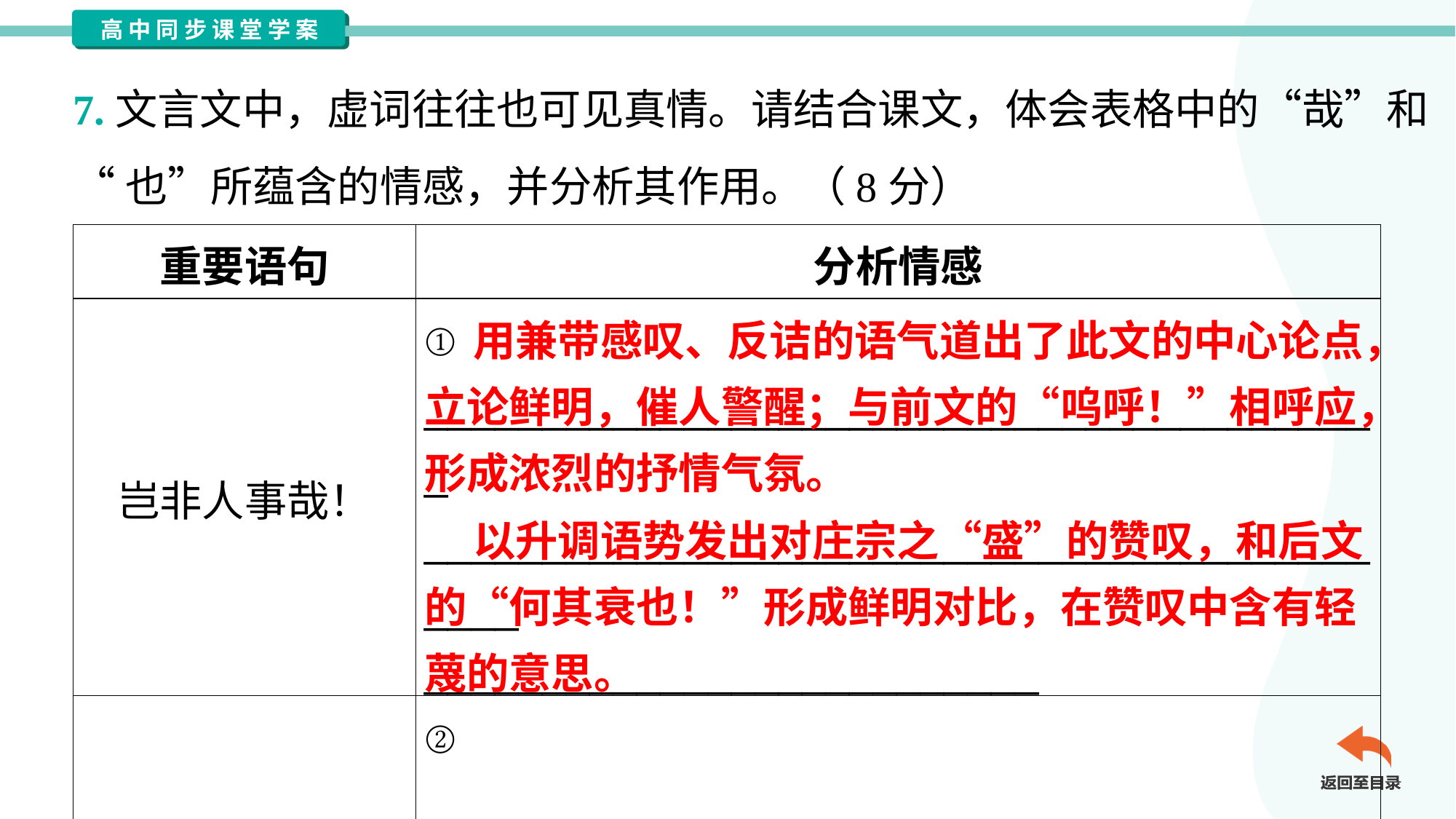

7.文言文中，虚词往往也可见真情。请结合课文，体会表格中的“哉”和
“也”所蕴含的情感，并分析其作用。（8分）
| 重要语句 | 分析情感 |
| --- | --- |
| 岂非人事哉！ | ① \_\_\_\_\_\_\_\_\_\_\_\_\_\_\_\_\_\_\_\_\_\_\_\_\_\_\_\_\_\_\_\_\_\_\_\_\_\_\_\_\_ \_\_\_\_\_\_\_\_\_\_\_\_\_\_\_\_\_\_\_\_\_\_\_\_\_\_\_\_\_\_\_\_\_\_\_\_\_\_\_\_\_\_\_\_ \_\_\_\_\_\_\_\_\_\_\_\_\_\_\_\_\_\_\_\_\_\_\_\_\_\_ |
| 可谓壮哉！ | ② \_\_\_\_\_\_\_\_\_\_\_\_\_\_\_\_\_\_\_\_\_\_\_\_\_\_\_\_\_\_\_\_\_\_\_\_\_\_\_\_\_ \_\_\_\_\_\_\_\_\_\_\_\_\_\_\_\_\_\_\_\_\_\_\_\_\_\_\_\_\_\_\_\_\_\_\_\_\_\_\_\_\_\_\_\_ \_\_\_\_\_\_\_\_\_\_ |
    用兼带感叹、反诘的语气道出了此文的中心论点，立论鲜明，催人警醒；与前文的“呜呼！”相呼应，形成浓烈的抒情气氛。
    以升调语势发出对庄宗之“盛”的赞叹，和后文的“何其衰也！”形成鲜明对比，在赞叹中含有轻蔑的意思。